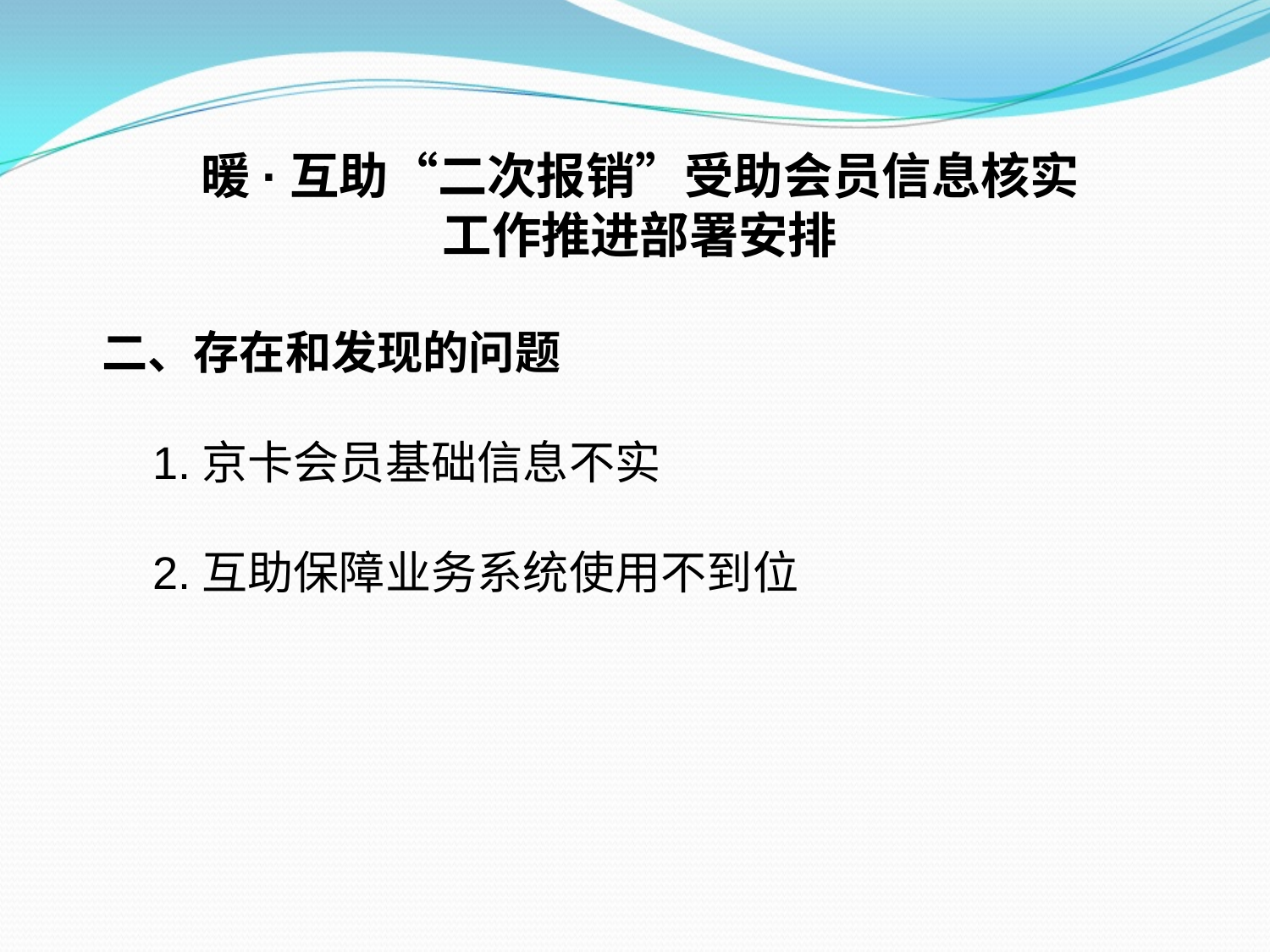

暖·互助“二次报销”受助会员信息核实
工作推进部署安排
二、存在和发现的问题

    1.京卡会员基础信息不实

    2.互助保障业务系统使用不到位